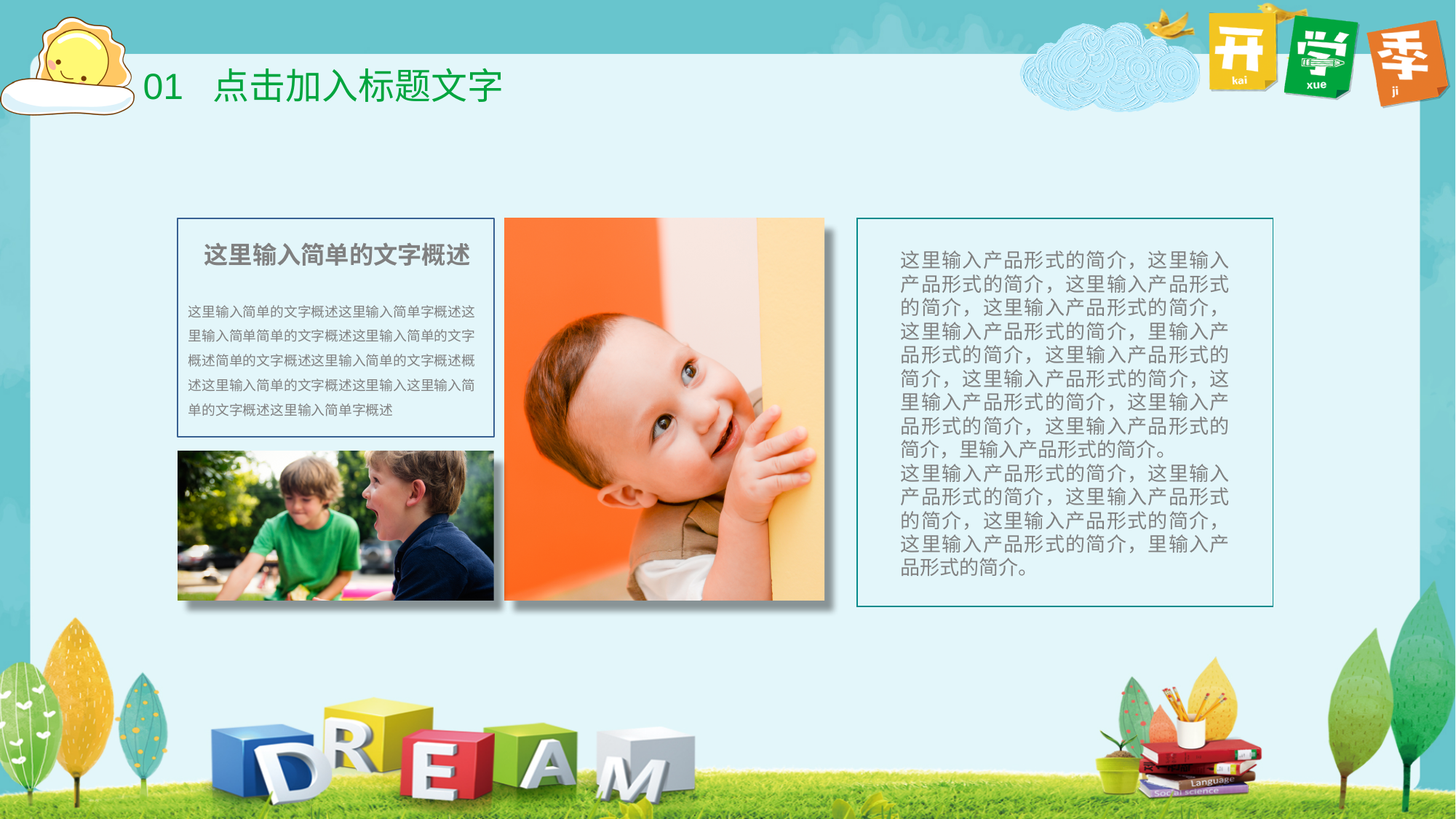

这里输入简单的文字概述
这里输入简单的文字概述这里输入简单字概述这里输入简单简单的文字概述这里输入简单的文字概述简单的文字概述这里输入简单的文字概述概述这里输入简单的文字概述这里输入这里输入简单的文字概述这里输入简单字概述

这里输入产品形式的简介，这里输入产品形式的简介，这里输入产品形式的简介，这里输入产品形式的简介，这里输入产品形式的简介，里输入产品形式的简介，这里输入产品形式的简介，这里输入产品形式的简介，这里输入产品形式的简介，这里输入产品形式的简介，这里输入产品形式的简介，里输入产品形式的简介。
这里输入产品形式的简介，这里输入产品形式的简介，这里输入产品形式的简介，这里输入产品形式的简介，这里输入产品形式的简介，里输入产品形式的简介。